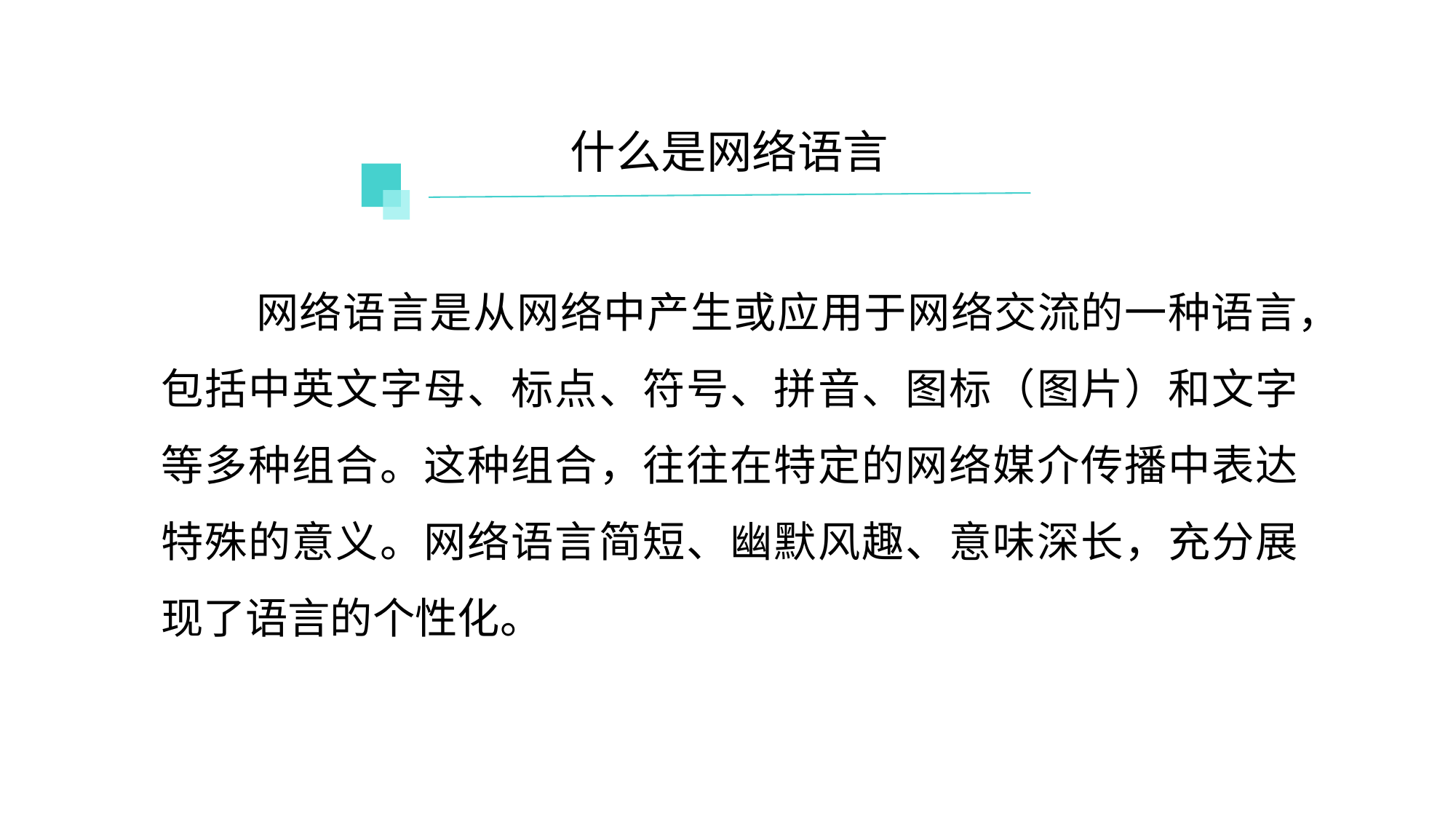

什么是网络语言

        网络语言是从网络中产生或应用于网络交流的一种语言，包括中英文字母、标点、符号、拼音、图标（图片）和文字等多种组合。这种组合，往往在特定的网络媒介传播中表达特殊的意义。网络语言简短、幽默风趣、意味深长，充分展现了语言的个性化。